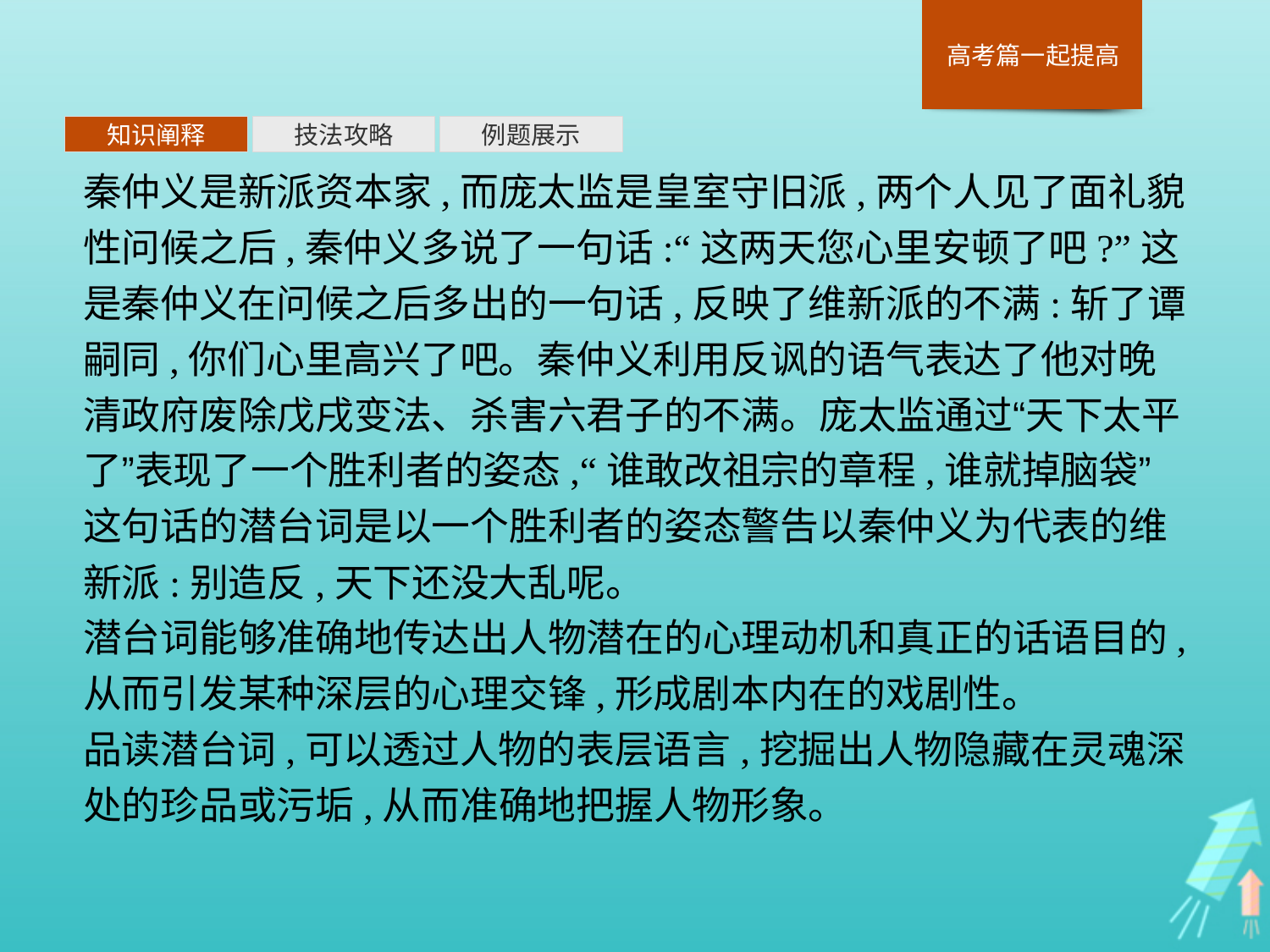

知识阐释
技法攻略
例题展示
秦仲义是新派资本家,而庞太监是皇室守旧派,两个人见了面礼貌性问候之后,秦仲义多说了一句话:“这两天您心里安顿了吧?”这是秦仲义在问候之后多出的一句话,反映了维新派的不满:斩了谭嗣同,你们心里高兴了吧。秦仲义利用反讽的语气表达了他对晚清政府废除戊戌变法、杀害六君子的不满。庞太监通过“天下太平了”表现了一个胜利者的姿态,“谁敢改祖宗的章程,谁就掉脑袋”这句话的潜台词是以一个胜利者的姿态警告以秦仲义为代表的维新派:别造反,天下还没大乱呢。
潜台词能够准确地传达出人物潜在的心理动机和真正的话语目的,从而引发某种深层的心理交锋,形成剧本内在的戏剧性。
品读潜台词,可以透过人物的表层语言,挖掘出人物隐藏在灵魂深处的珍品或污垢,从而准确地把握人物形象。